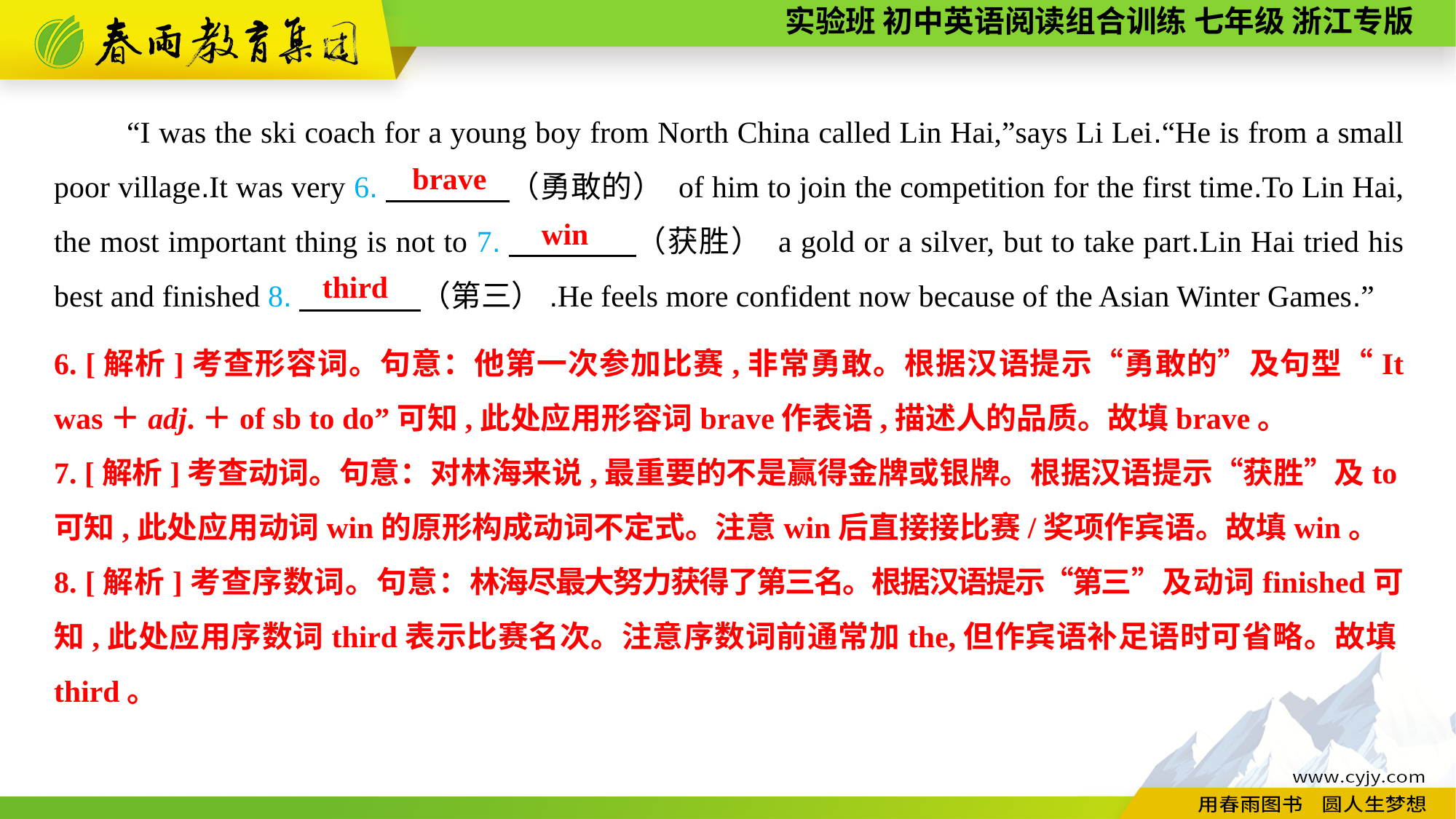

“I was the ski coach for a young boy from North China called Lin Hai,”says Li Lei.“He is from a small poor village.It was very 6.　　　　（勇敢的） of him to join the competition for the first time.To Lin Hai, the most important thing is not to 7.　　　　（获胜） a gold or a silver, but to take part.Lin Hai tried his best and finished 8.　　　　（第三）.He feels more confident now because of the Asian Winter Games.”
brave
win
third
6. [解析]考查形容词。句意：他第一次参加比赛,非常勇敢。根据汉语提示“勇敢的”及句型“It was＋adj.＋of sb to do”可知,此处应用形容词brave作表语,描述人的品质。故填brave。
7. [解析]考查动词。句意：对林海来说,最重要的不是赢得金牌或银牌。根据汉语提示“获胜”及to可知,此处应用动词win的原形构成动词不定式。注意win后直接接比赛/奖项作宾语。故填win。
8. [解析]考查序数词。句意：林海尽最大努力获得了第三名。根据汉语提示“第三”及动词finished可知,此处应用序数词third表示比赛名次。注意序数词前通常加the,但作宾语补足语时可省略。故填third。